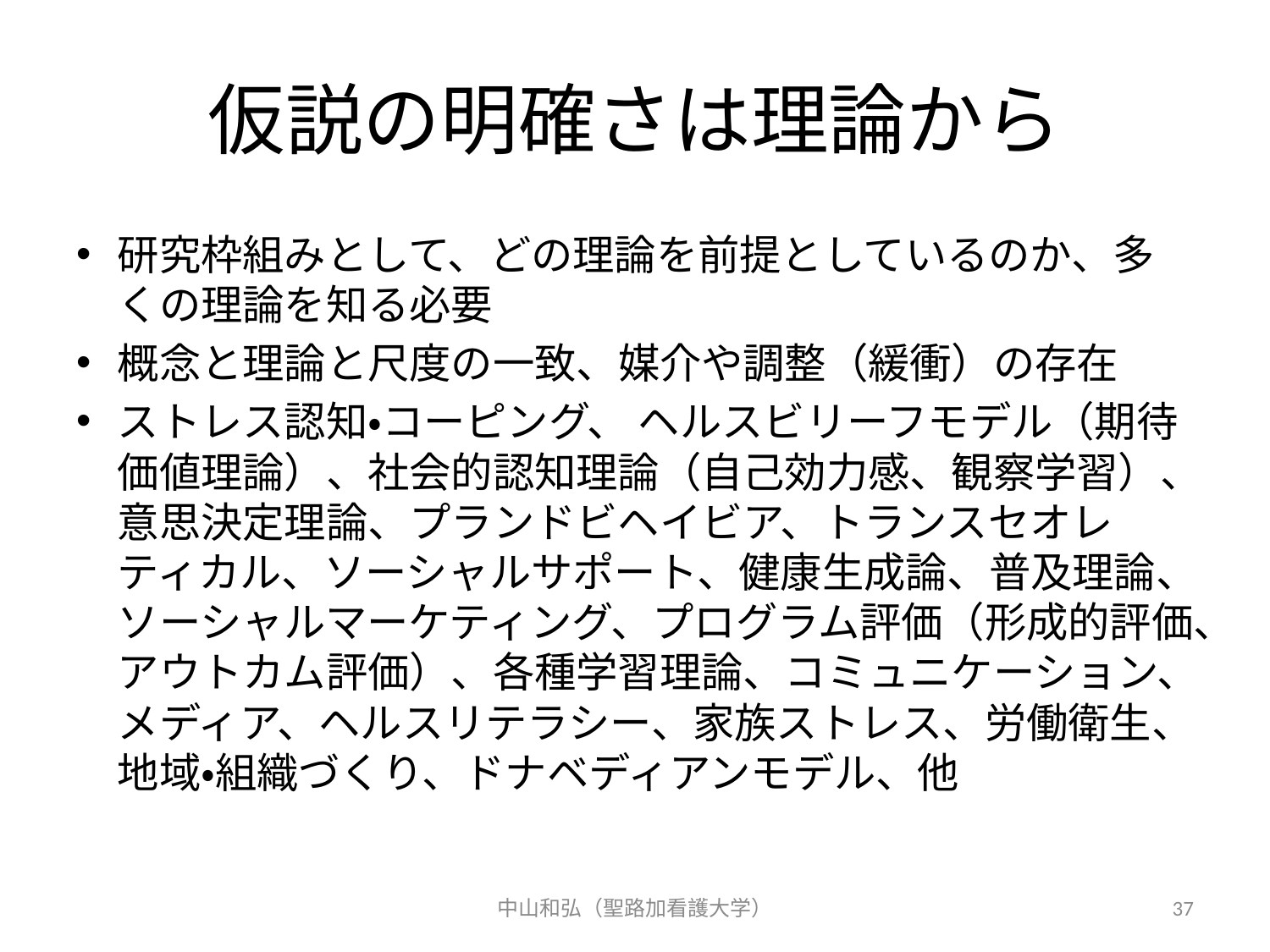

# 仮説の明確さは理論から
研究枠組みとして、どの理論を前提としているのか、多くの理論を知る必要
概念と理論と尺度の一致、媒介や調整（緩衝）の存在
ストレス認知・コーピング、 ヘルスビリーフモデル（期待価値理論）、社会的認知理論（自己効力感、観察学習）、意思決定理論、プランドビヘイビア、トランスセオレティカル、ソーシャルサポート、健康生成論、普及理論、ソーシャルマーケティング、プログラム評価（形成的評価、アウトカム評価）、各種学習理論、コミュニケーション、メディア、ヘルスリテラシー、家族ストレス、労働衛生、地域・組織づくり、ドナベディアンモデル、他
中山和弘（聖路加看護大学）
37